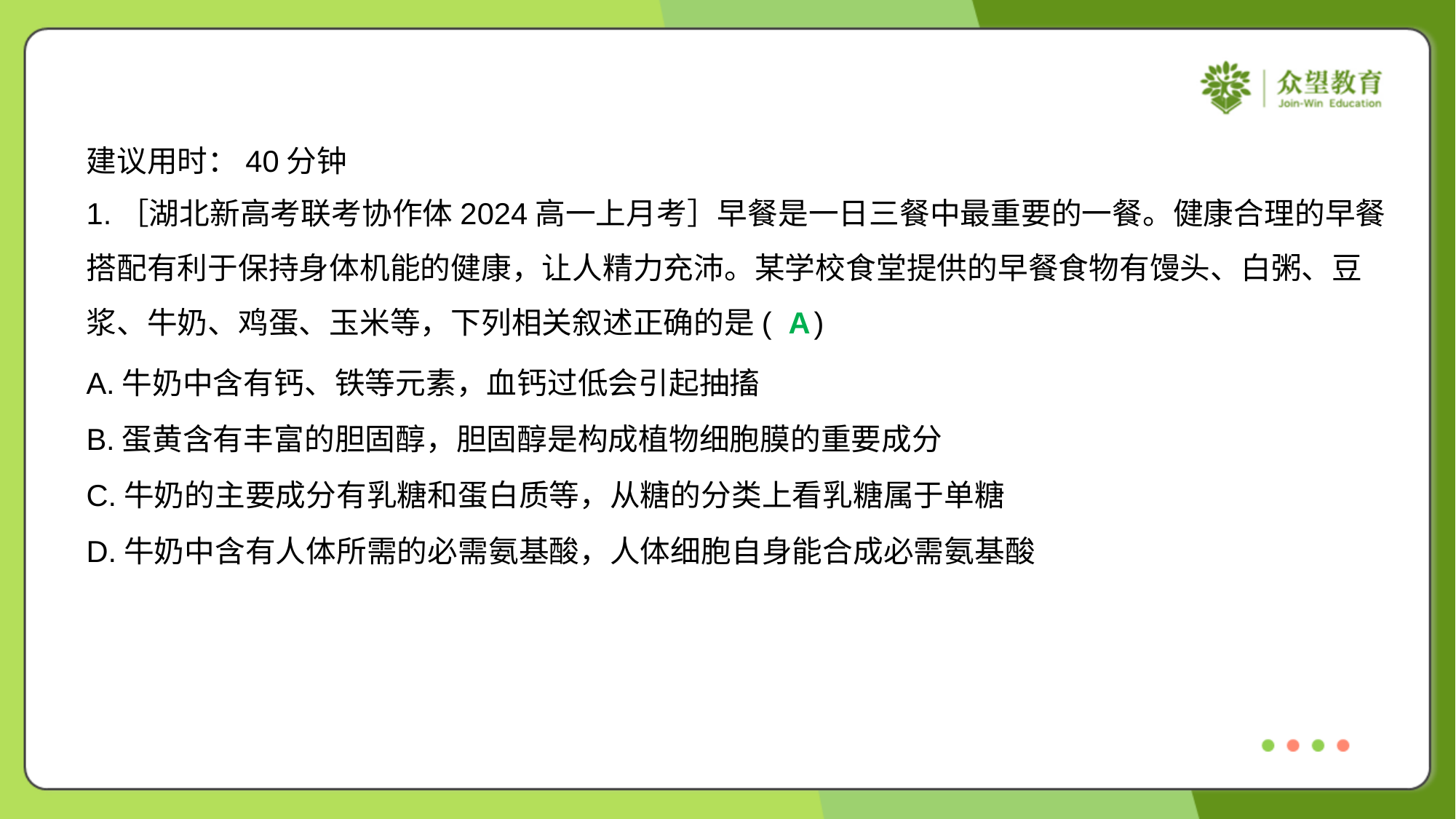

建议用时：40分钟
1.［湖北新高考联考协作体2024高一上月考］早餐是一日三餐中最重要的一餐。健康合理的早餐
搭配有利于保持身体机能的健康，让人精力充沛。某学校食堂提供的早餐食物有馒头、白粥、豆
浆、牛奶、鸡蛋、玉米等，下列相关叙述正确的是(     )
A
A.牛奶中含有钙、铁等元素，血钙过低会引起抽搐
B.蛋黄含有丰富的胆固醇，胆固醇是构成植物细胞膜的重要成分
C.牛奶的主要成分有乳糖和蛋白质等，从糖的分类上看乳糖属于单糖
D.牛奶中含有人体所需的必需氨基酸，人体细胞自身能合成必需氨基酸